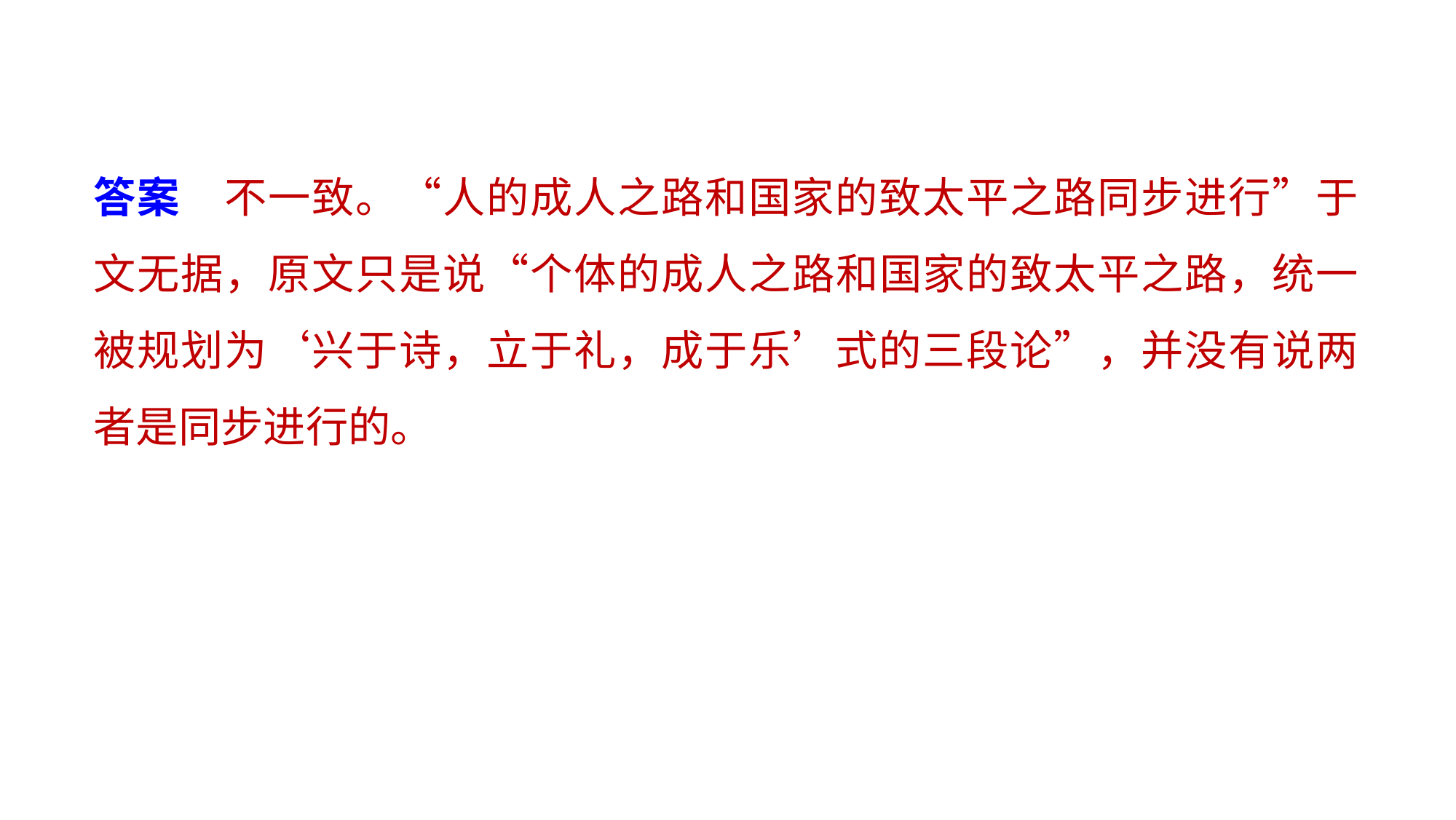

答案　不一致。“人的成人之路和国家的致太平之路同步进行”于文无据，原文只是说“个体的成人之路和国家的致太平之路，统一被规划为‘兴于诗，立于礼，成于乐’式的三段论”，并没有说两者是同步进行的。